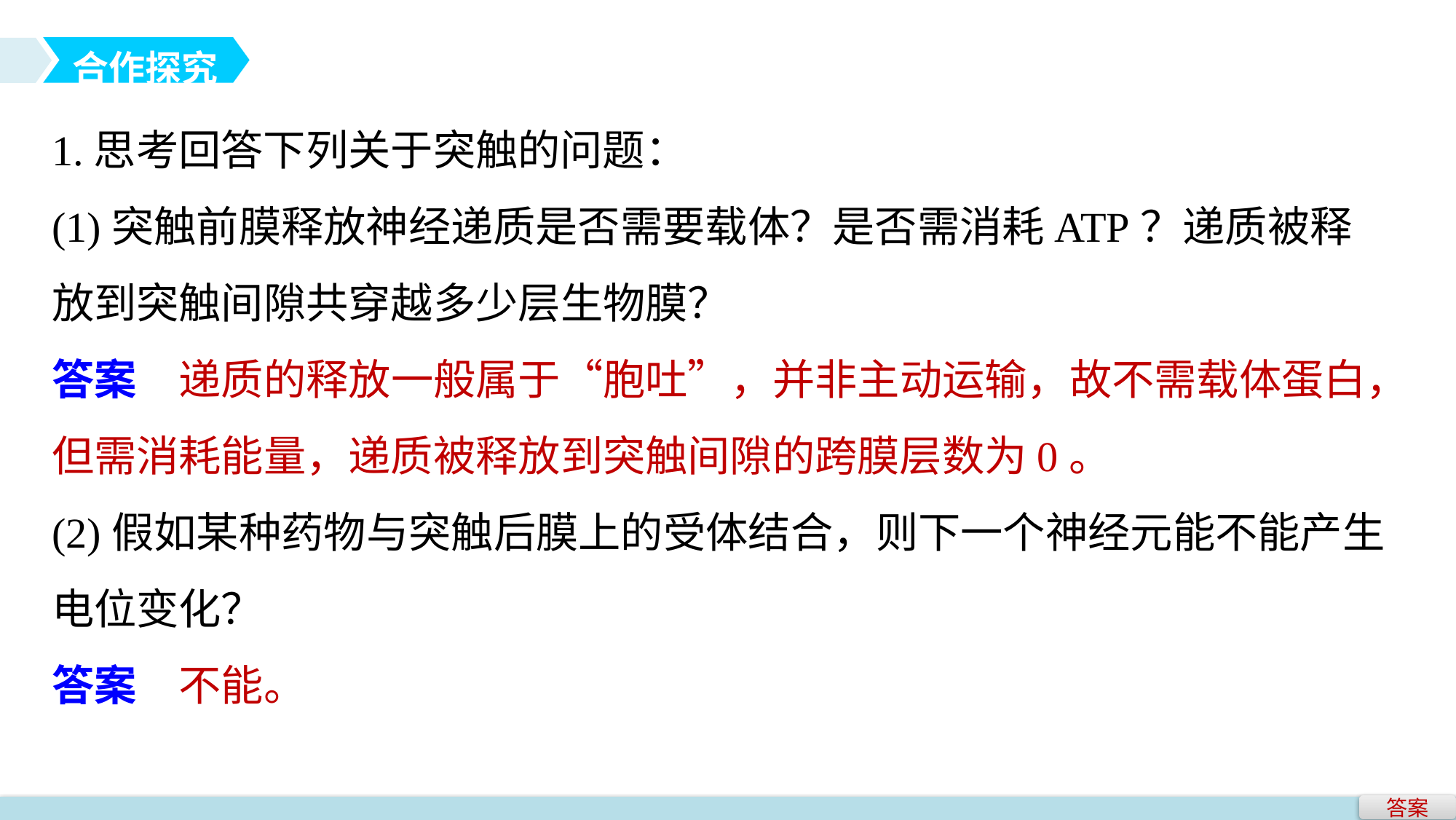

合作探究

1.思考回答下列关于突触的问题：
(1)突触前膜释放神经递质是否需要载体？是否需消耗ATP？递质被释放到突触间隙共穿越多少层生物膜？
答案　递质的释放一般属于“胞吐”，并非主动运输，故不需载体蛋白，但需消耗能量，递质被释放到突触间隙的跨膜层数为0。
(2)假如某种药物与突触后膜上的受体结合，则下一个神经元能不能产生电位变化？
答案　不能。
答案